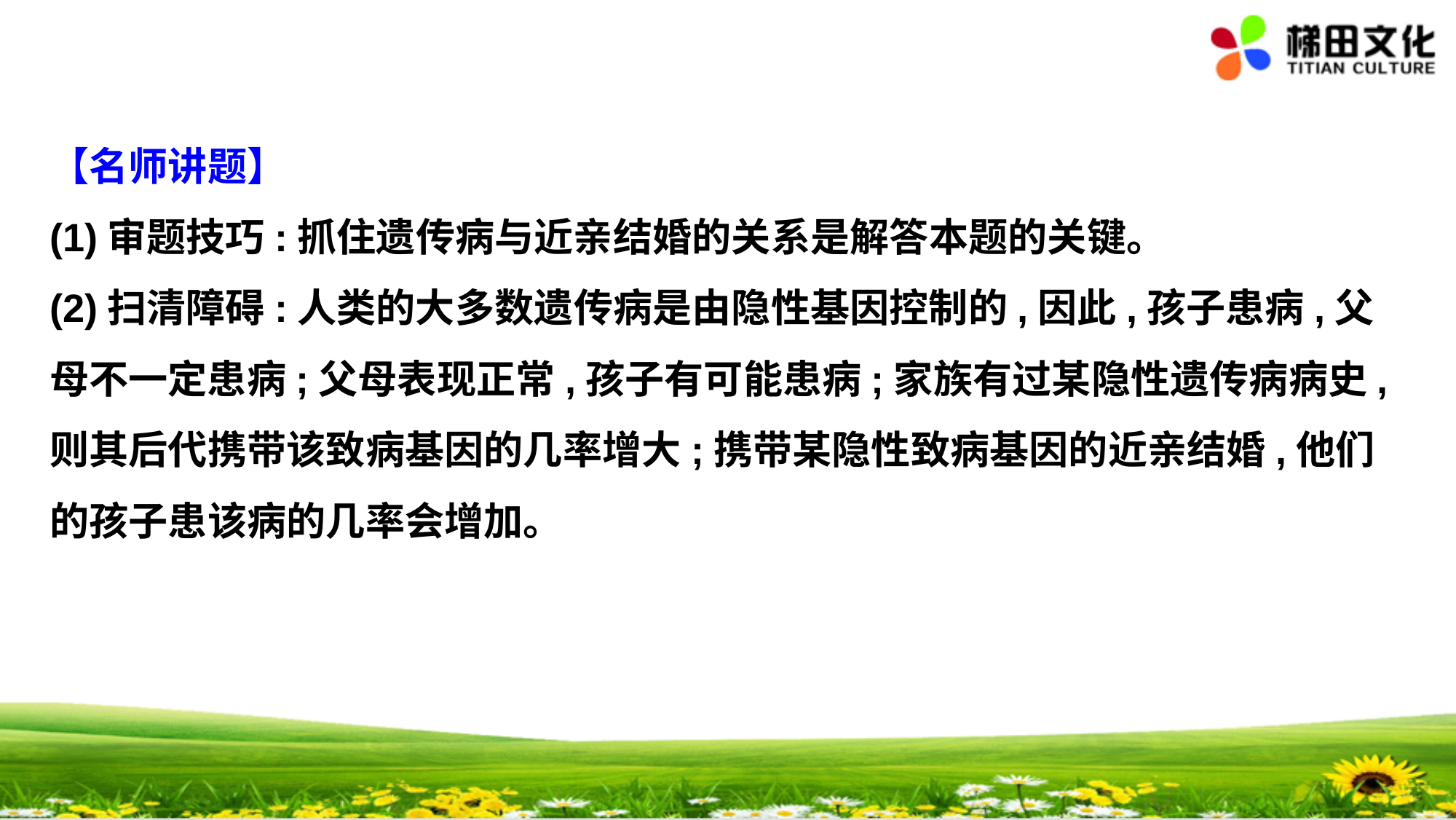

【名师讲题】
(1)审题技巧:抓住遗传病与近亲结婚的关系是解答本题的关键。
(2)扫清障碍:人类的大多数遗传病是由隐性基因控制的,因此,孩子患病,父母不一定患病;父母表现正常,孩子有可能患病;家族有过某隐性遗传病病史,则其后代携带该致病基因的几率增大;携带某隐性致病基因的近亲结婚,他们的孩子患该病的几率会增加。